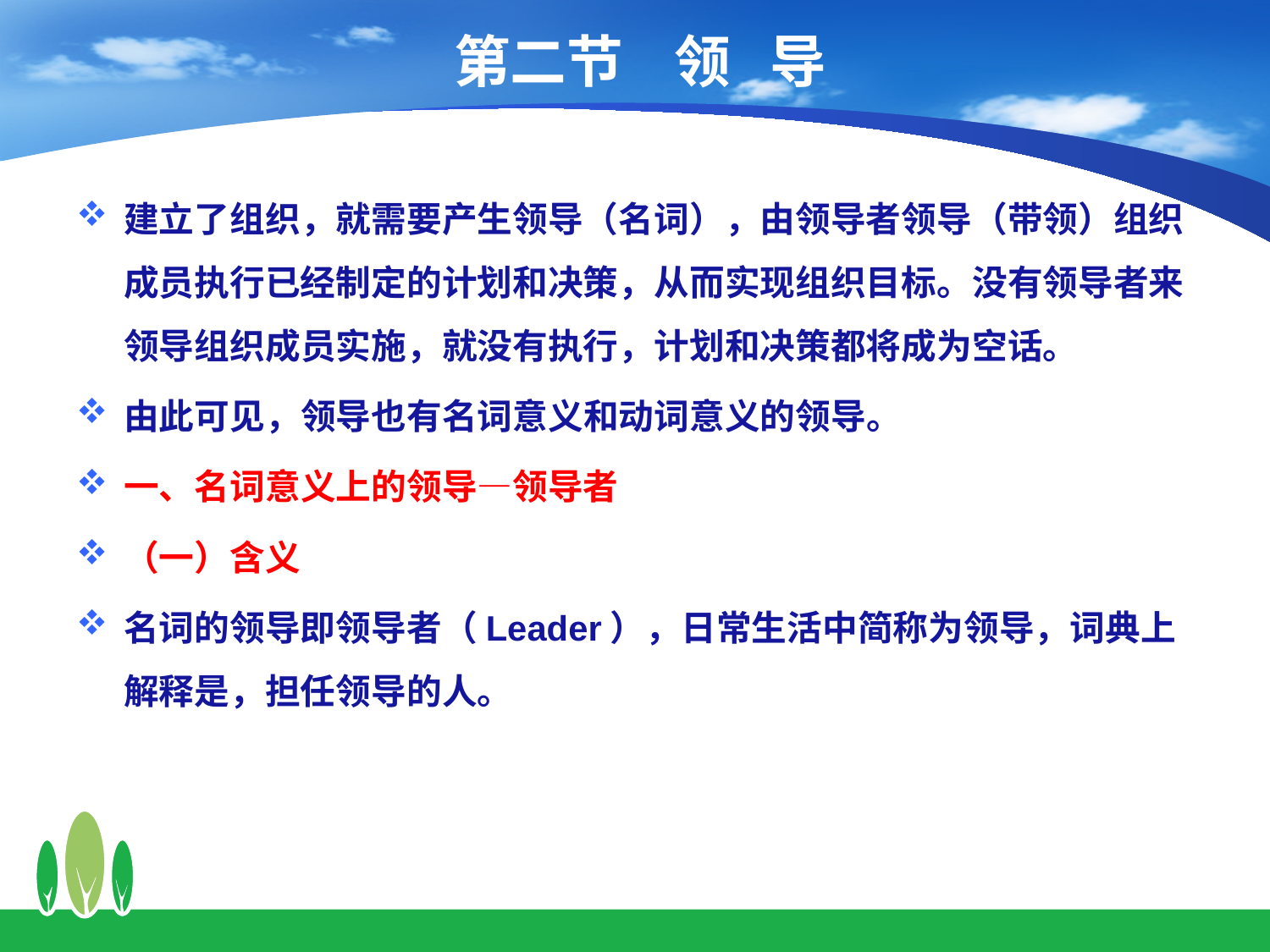

# 第二节    领   导
建立了组织，就需要产生领导（名词），由领导者领导（带领）组织成员执行已经制定的计划和决策，从而实现组织目标。没有领导者来领导组织成员实施，就没有执行，计划和决策都将成为空话。
由此可见，领导也有名词意义和动词意义的领导。
一、名词意义上的领导—领导者
（一）含义
名词的领导即领导者（Leader），日常生活中简称为领导，词典上解释是，担任领导的人。

44